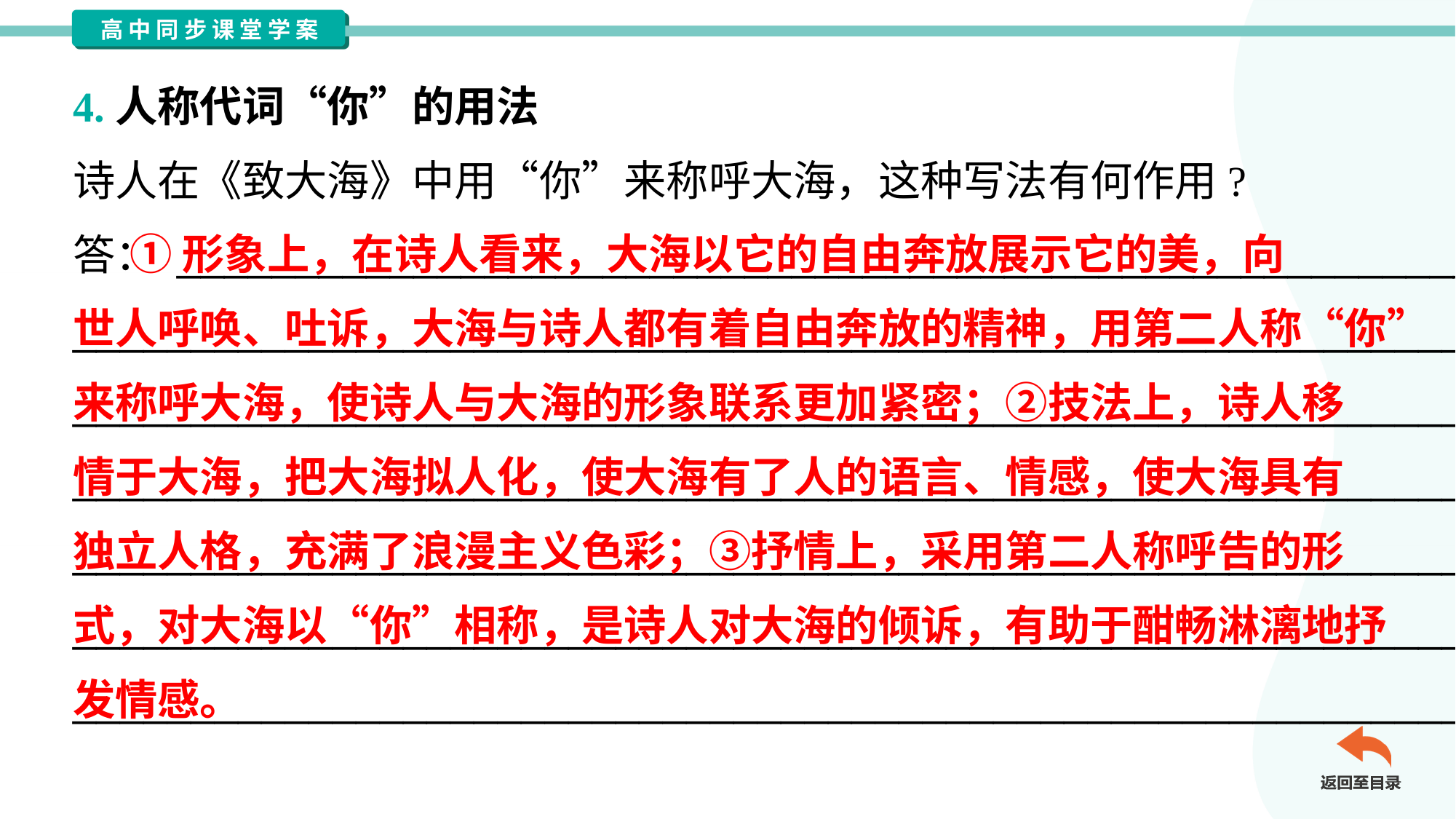

4.人称代词“你”的用法
诗人在《致大海》中用“你”来称呼大海，这种写法有何作用?
答： ________________________________________________________
_____________________________________________________________
_____________________________________________________________
_____________________________________________________________
_____________________________________________________________
_____________________________________________________________
_____________________________________________________________
      ①形象上，在诗人看来，大海以它的自由奔放展示它的美，向
世人呼唤、吐诉，大海与诗人都有着自由奔放的精神，用第二人称“你”
来称呼大海，使诗人与大海的形象联系更加紧密；②技法上，诗人移
情于大海，把大海拟人化，使大海有了人的语言、情感，使大海具有
独立人格，充满了浪漫主义色彩；③抒情上，采用第二人称呼告的形
式，对大海以“你”相称，是诗人对大海的倾诉，有助于酣畅淋漓地抒
发情感。